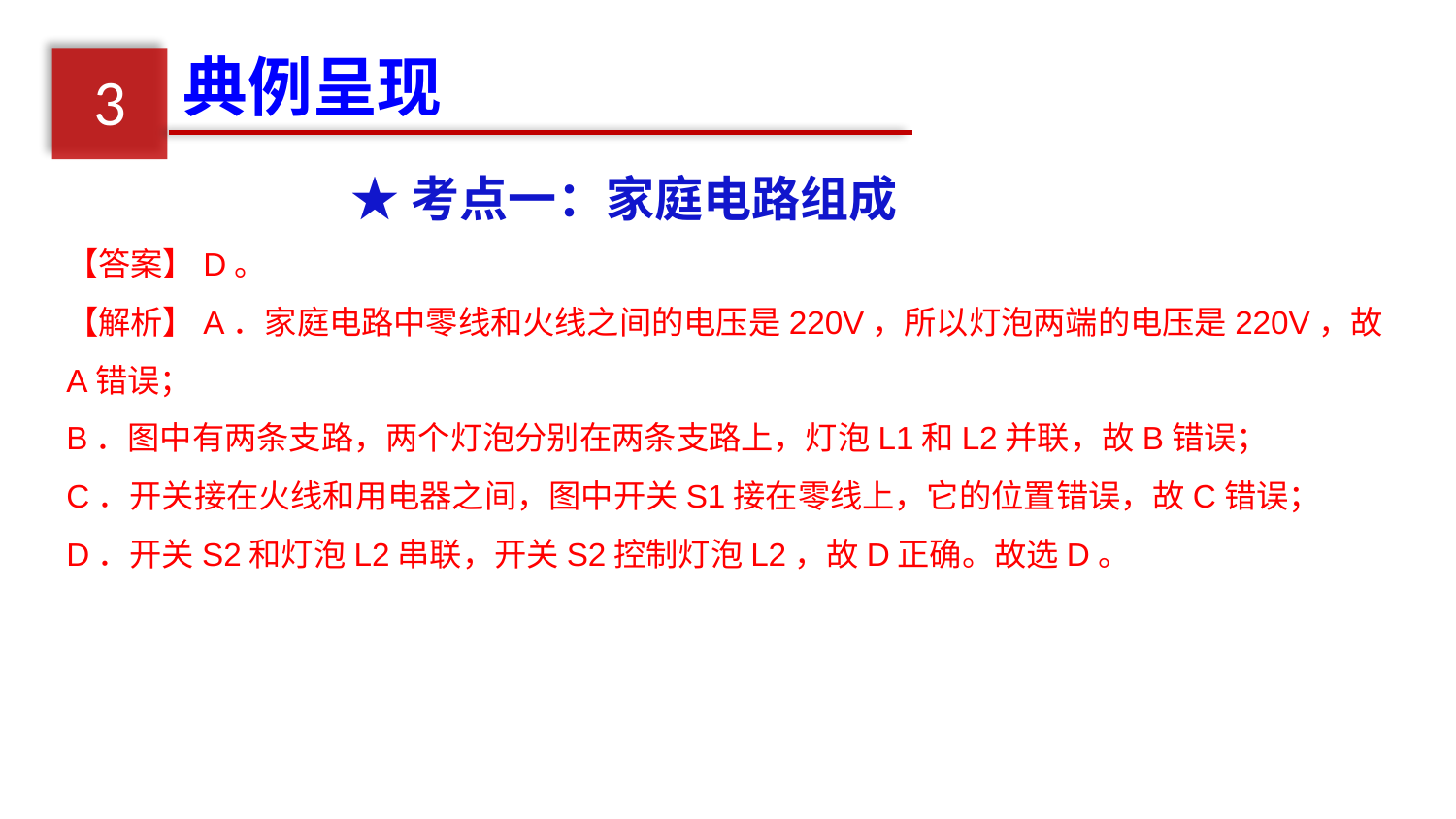

典例呈现

3
★考点一：家庭电路组成
【答案】D。
【解析】A．家庭电路中零线和火线之间的电压是220V，所以灯泡两端的电压是220V，故A错误；
B．图中有两条支路，两个灯泡分别在两条支路上，灯泡L1和L2并联，故B错误；
C．开关接在火线和用电器之间，图中开关S1接在零线上，它的位置错误，故C错误；
D．开关S2和灯泡L2串联，开关S2控制灯泡L2，故D正确。故选D。